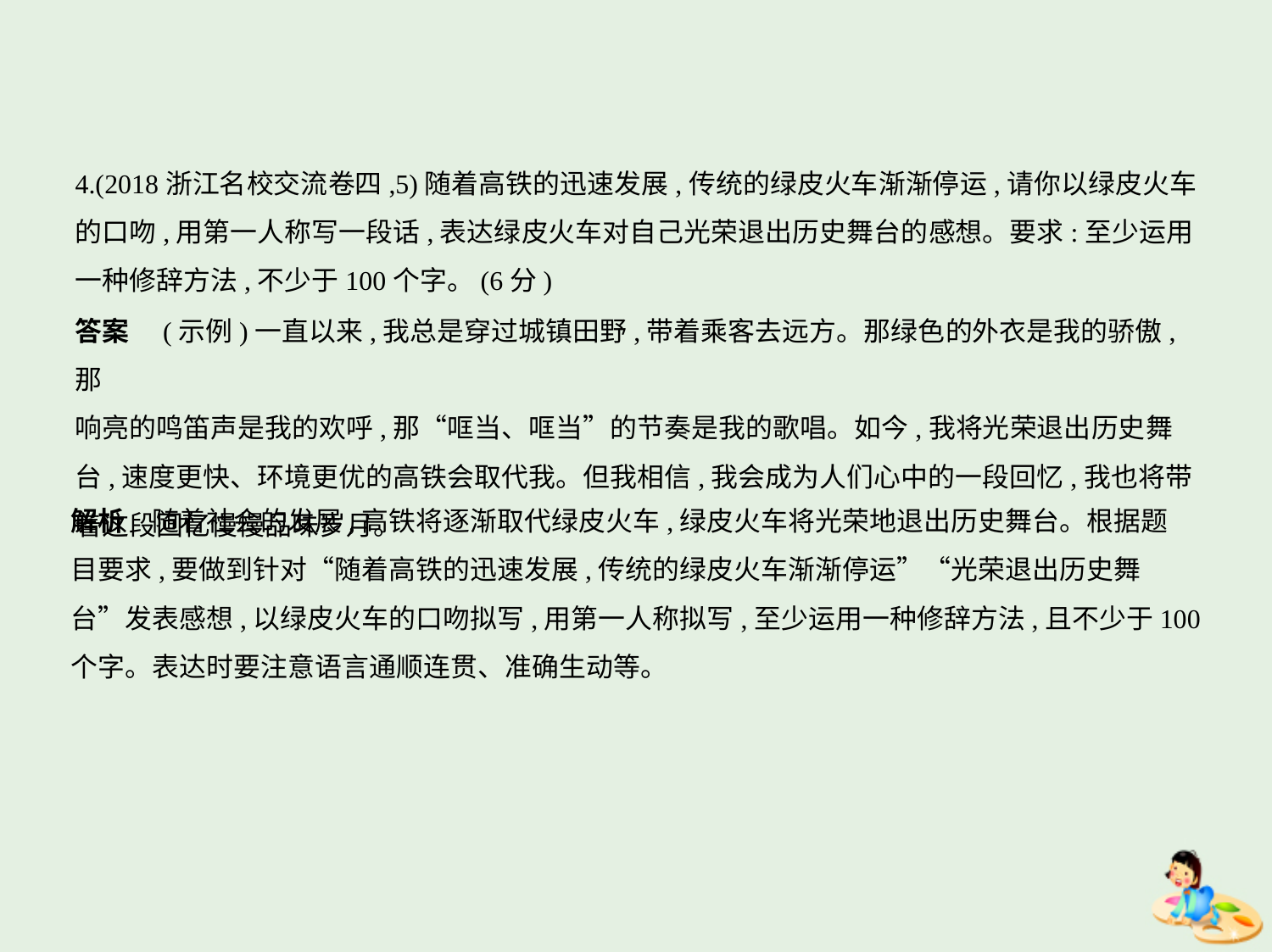

4.(2018浙江名校交流卷四,5)随着高铁的迅速发展,传统的绿皮火车渐渐停运,请你以绿皮火车
的口吻,用第一人称写一段话,表达绿皮火车对自己光荣退出历史舞台的感想。要求:至少运用
一种修辞方法,不少于100个字。(6分)
答案　(示例)一直以来,我总是穿过城镇田野,带着乘客去远方。那绿色的外衣是我的骄傲,那
响亮的鸣笛声是我的欢呼,那“哐当、哐当”的节奏是我的歌唱。如今,我将光荣退出历史舞
台,速度更快、环境更优的高铁会取代我。但我相信,我会成为人们心中的一段回忆,我也将带
着这段回忆慢慢品味岁月。
解析　随着社会的发展,高铁将逐渐取代绿皮火车,绿皮火车将光荣地退出历史舞台。根据题
目要求,要做到针对“随着高铁的迅速发展,传统的绿皮火车渐渐停运”“光荣退出历史舞
台”发表感想,以绿皮火车的口吻拟写,用第一人称拟写,至少运用一种修辞方法,且不少于100
个字。表达时要注意语言通顺连贯、准确生动等。